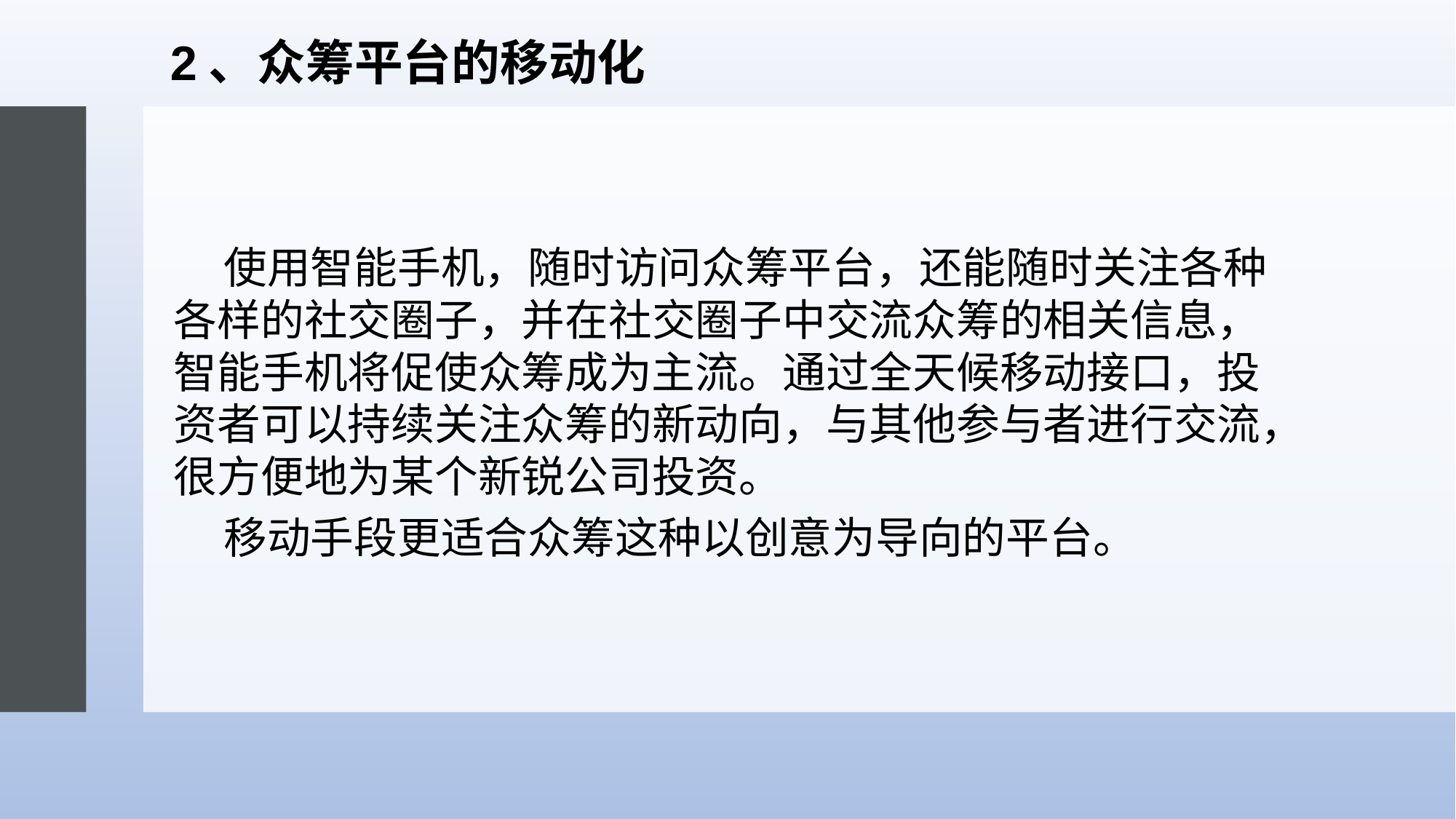

2、众筹平台的移动化

    使用智能手机，随时访问众筹平台，还能随时关注各种各样的社交圈子，并在社交圈子中交流众筹的相关信息，智能手机将促使众筹成为主流。通过全天候移动接口，投资者可以持续关注众筹的新动向，与其他参与者进行交流，很方便地为某个新锐公司投资。
    移动手段更适合众筹这种以创意为导向的平台。